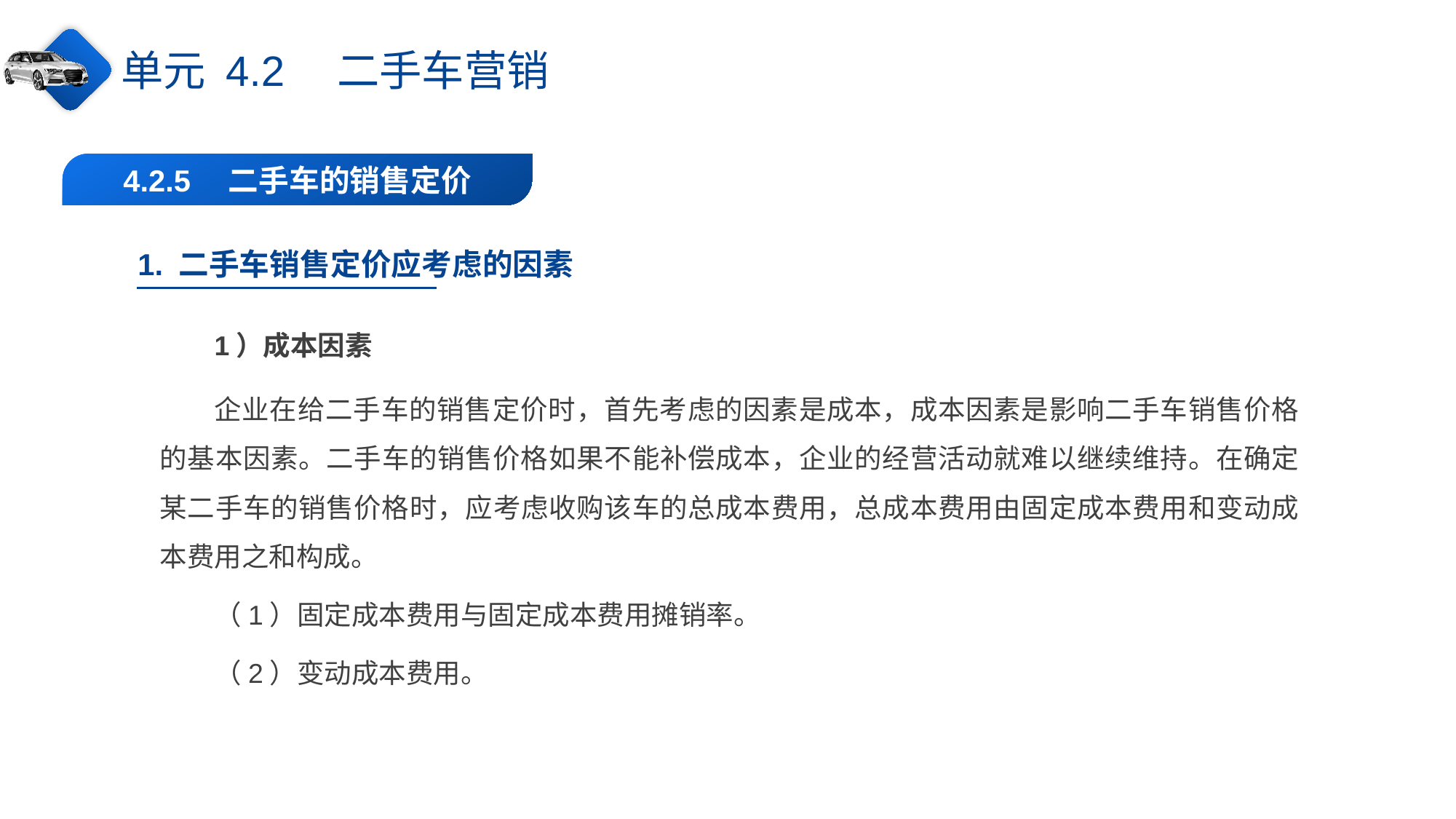

单元 4.2　二手车营销
4.2.5　二手车的销售定价
1. 二手车销售定价应考虑的因素
1）成本因素
企业在给二手车的销售定价时，首先考虑的因素是成本，成本因素是影响二手车销售价格的基本因素。二手车的销售价格如果不能补偿成本，企业的经营活动就难以继续维持。在确定某二手车的销售价格时，应考虑收购该车的总成本费用，总成本费用由固定成本费用和变动成本费用之和构成。
（1）固定成本费用与固定成本费用摊销率。
（2）变动成本费用。